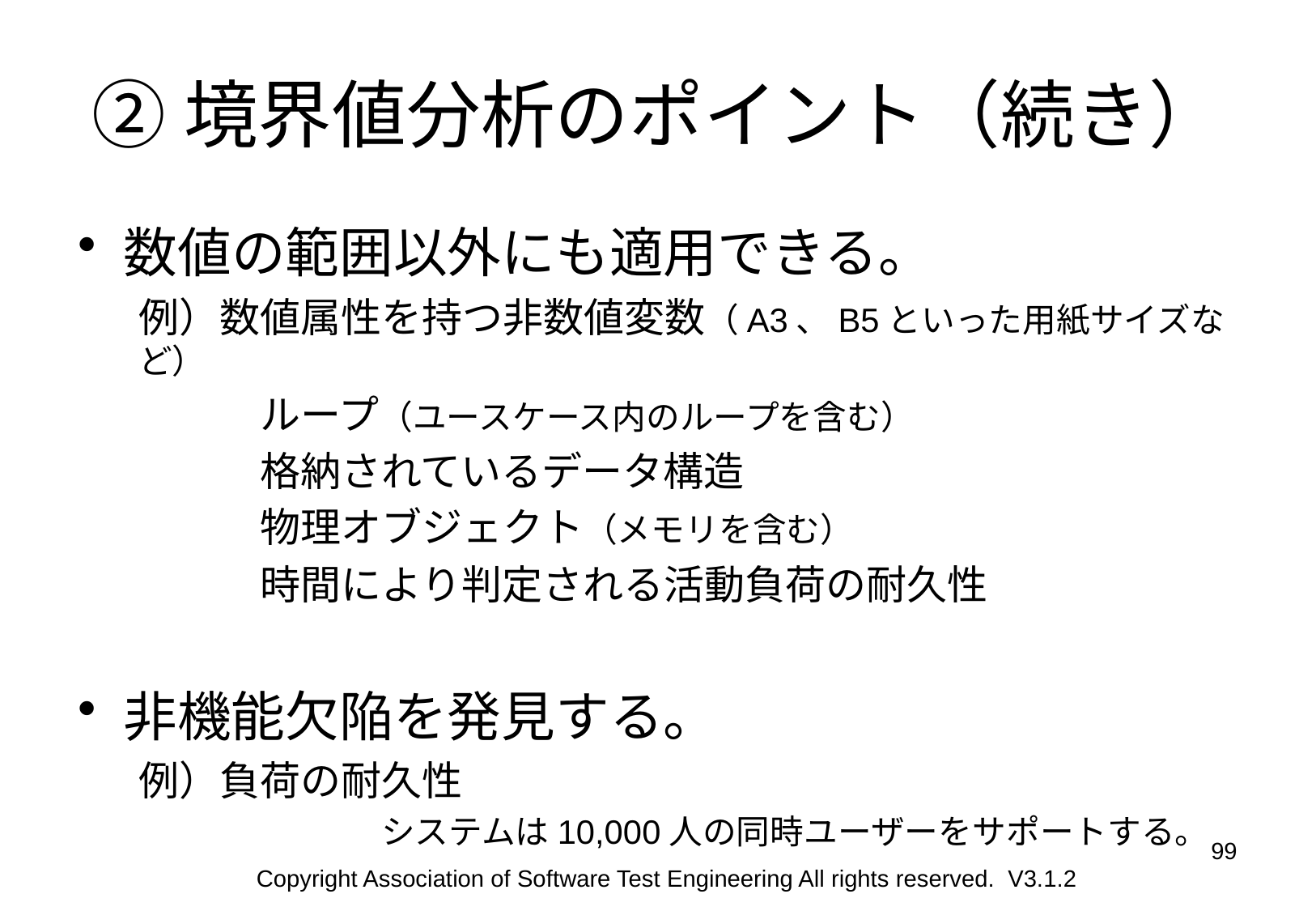

# ②境界値分析のポイント（続き）
数値の範囲以外にも適用できる。
例）数値属性を持つ非数値変数（A3、B5といった用紙サイズなど）
	ループ（ユースケース内のループを含む）
	格納されているデータ構造
	物理オブジェクト（メモリを含む）
	時間により判定される活動負荷の耐久性

非機能欠陥を発見する。
例）負荷の耐久性
		システムは10,000人の同時ユーザーをサポートする。
99
Copyright Association of Software Test Engineering All rights reserved.  V3.1.2